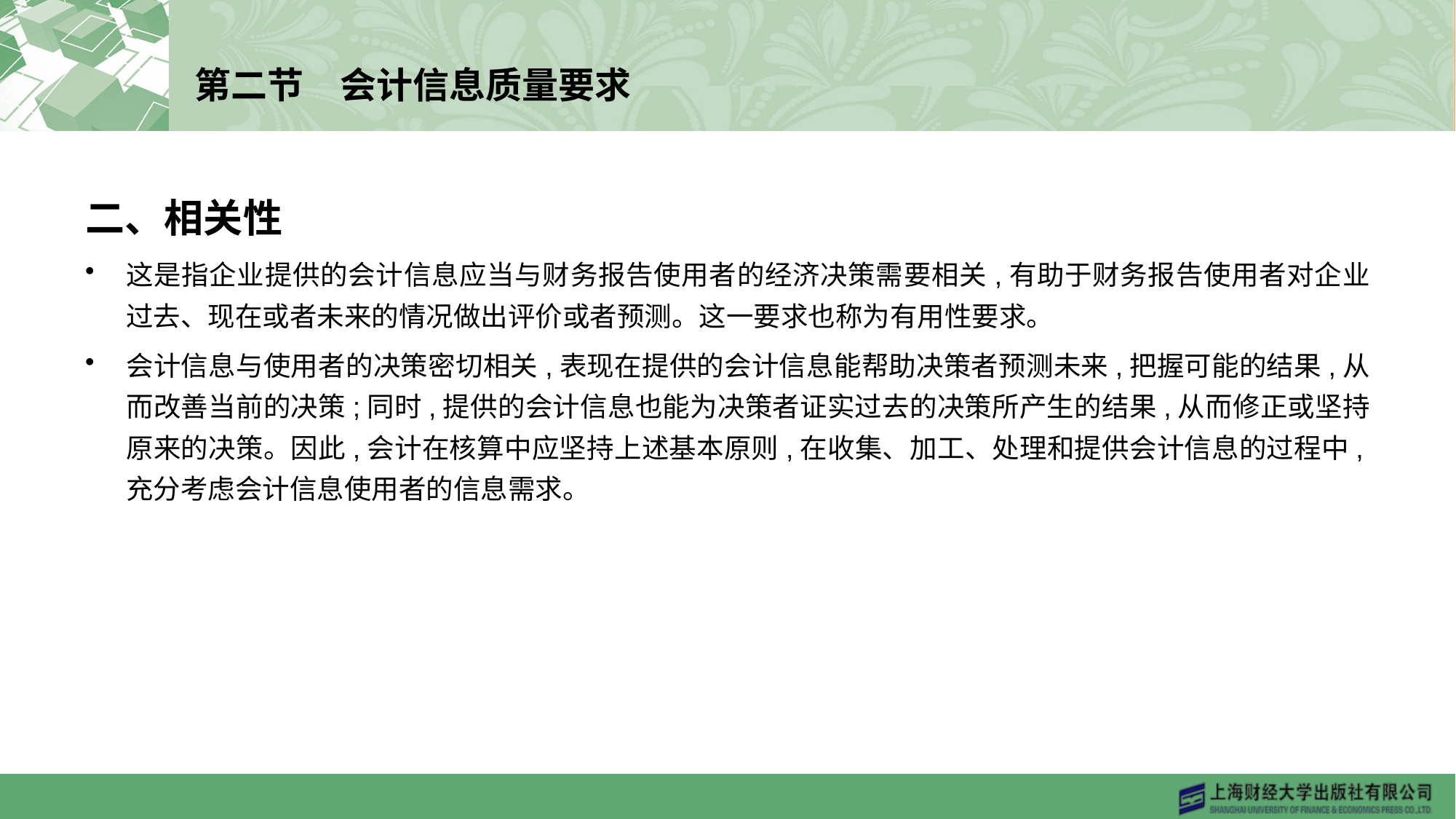

# 第二节　会计信息质量要求
二、相关性
这是指企业提供的会计信息应当与财务报告使用者的经济决策需要相关,有助于财务报告使用者对企业过去、现在或者未来的情况做出评价或者预测。这一要求也称为有用性要求。
会计信息与使用者的决策密切相关,表现在提供的会计信息能帮助决策者预测未来,把握可能的结果,从而改善当前的决策;同时,提供的会计信息也能为决策者证实过去的决策所产生的结果,从而修正或坚持原来的决策。因此,会计在核算中应坚持上述基本原则,在收集、加工、处理和提供会计信息的过程中,充分考虑会计信息使用者的信息需求。